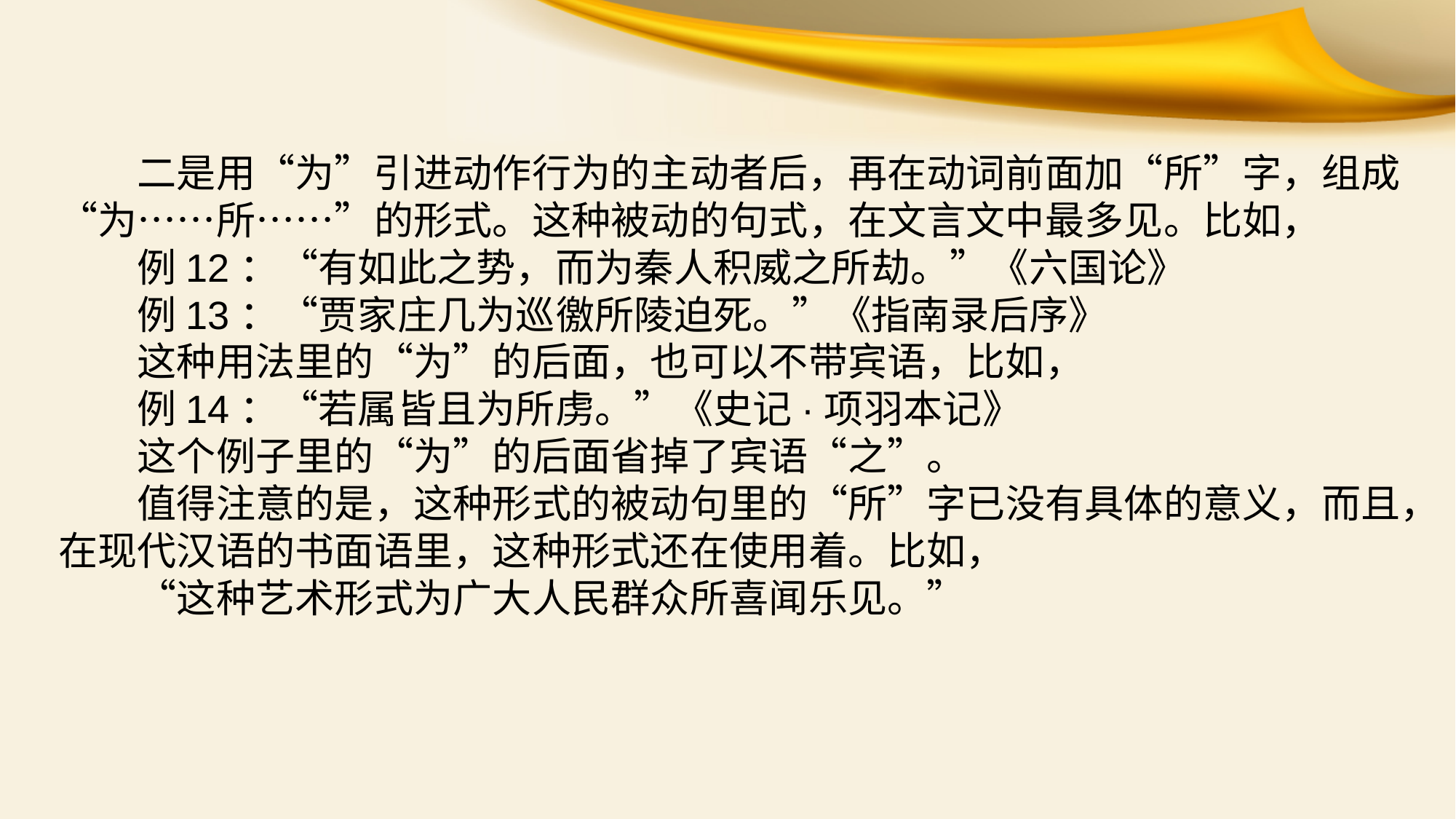

二是用“为”引进动作行为的主动者后，再在动词前面加“所”字，组成“为……所……”的形式。这种被动的句式，在文言文中最多见。比如，
　　例12：“有如此之势，而为秦人积威之所劫。”《六国论》
　　例13：“贾家庄几为巡徼所陵迫死。”《指南录后序》
　　这种用法里的“为”的后面，也可以不带宾语，比如，
　　例14：“若属皆且为所虏。”《史记·项羽本记》
　　这个例子里的“为”的后面省掉了宾语“之”。
　　值得注意的是，这种形式的被动句里的“所”字已没有具体的意义，而且，在现代汉语的书面语里，这种形式还在使用着。比如，
　　“这种艺术形式为广大人民群众所喜闻乐见。”